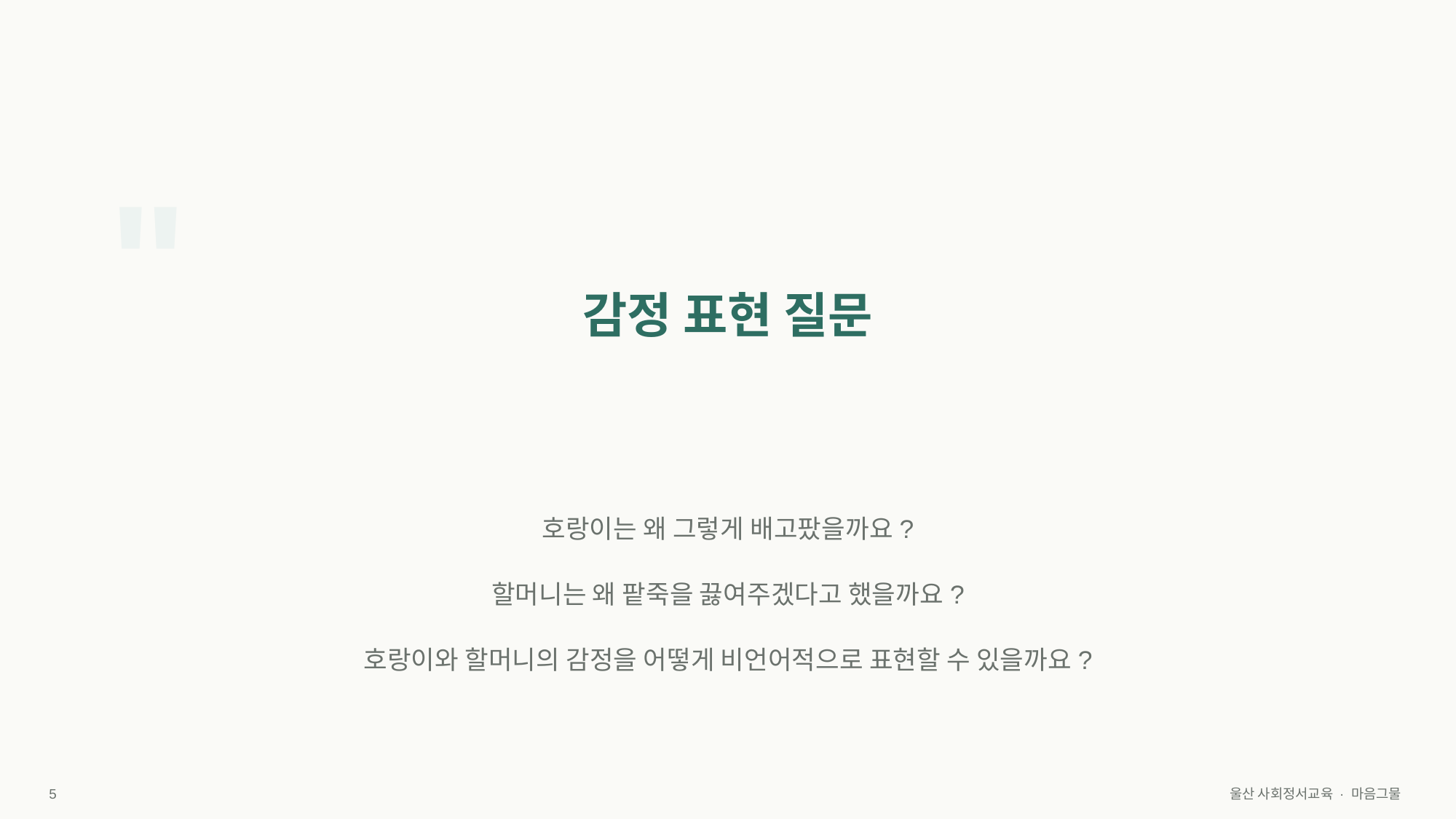

"
감정 표현 질문
호랑이는 왜 그렇게 배고팠을까요?
할머니는 왜 팥죽을 끓여주겠다고 했을까요?
호랑이와 할머니의 감정을 어떻게 비언어적으로 표현할 수 있을까요?
5
울산 사회정서교육 · 마음그물